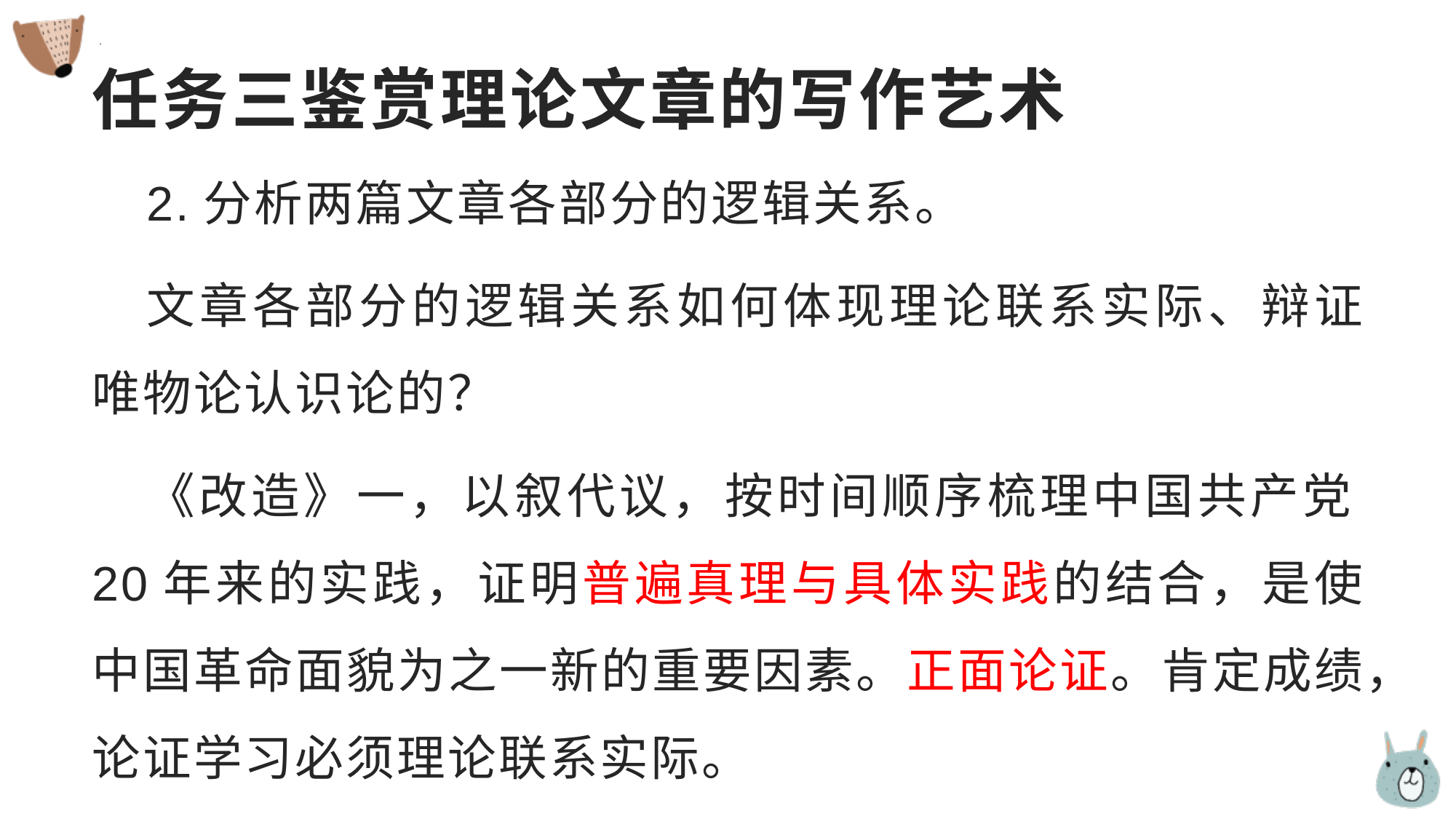

# 任务三鉴赏理论文章的写作艺术
2.分析两篇文章各部分的逻辑关系。
文章各部分的逻辑关系如何体现理论联系实际、辩证唯物论认识论的？
《改造》一，以叙代议，按时间顺序梳理中国共产党20年来的实践，证明普遍真理与具体实践的结合，是使中国革命面貌为之一新的重要因素。正面论证。肯定成绩，论证学习必须理论联系实际。